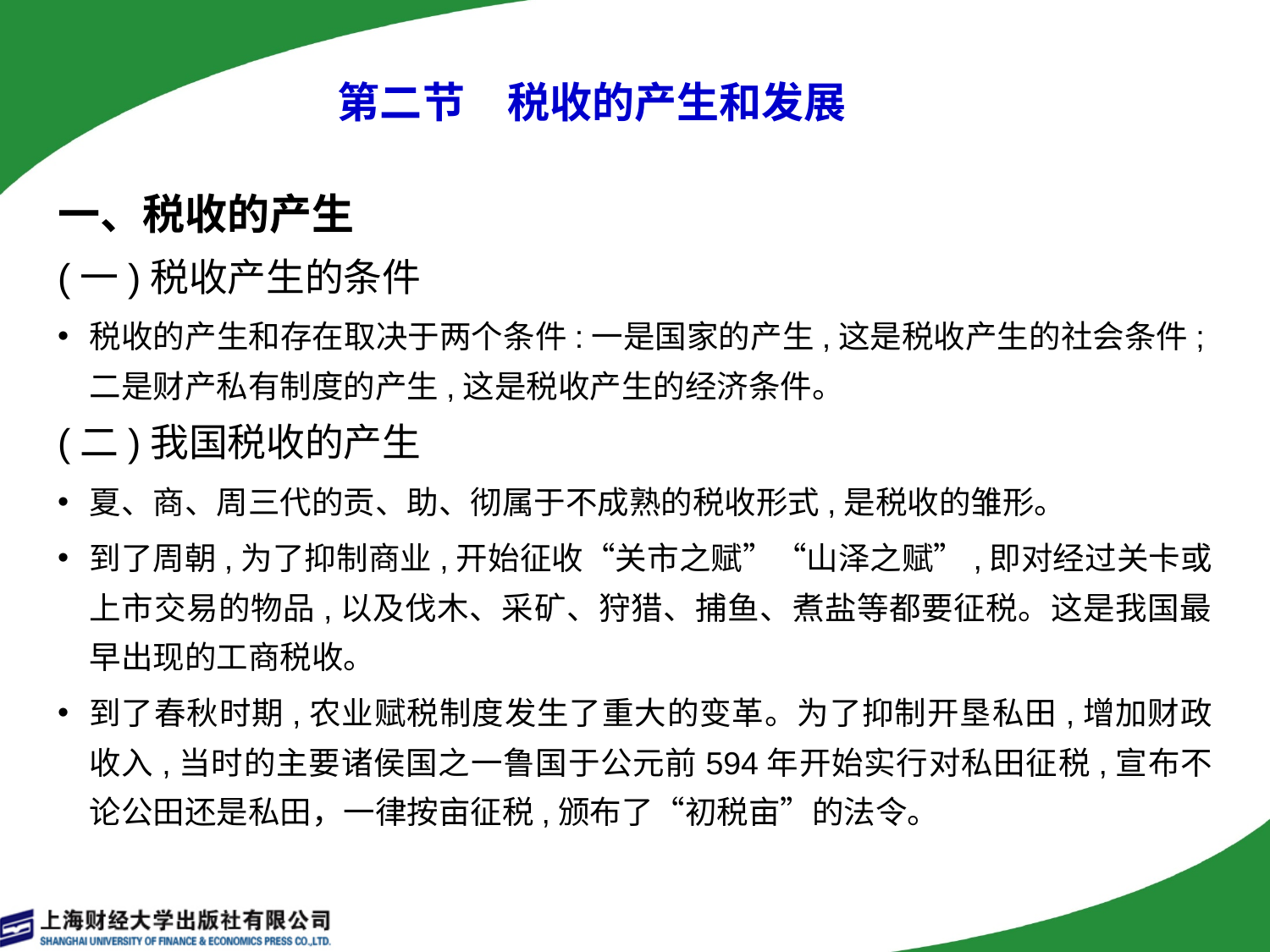

# 第二节　税收的产生和发展
一、税收的产生
(一)税收产生的条件
税收的产生和存在取决于两个条件:一是国家的产生,这是税收产生的社会条件;二是财产私有制度的产生,这是税收产生的经济条件。
(二)我国税收的产生
夏、商、周三代的贡、助、彻属于不成熟的税收形式,是税收的雏形。
到了周朝,为了抑制商业,开始征收“关市之赋”“山泽之赋”,即对经过关卡或上市交易的物品,以及伐木、采矿、狩猎、捕鱼、煮盐等都要征税。这是我国最早出现的工商税收。
到了春秋时期,农业赋税制度发生了重大的变革。为了抑制开垦私田,增加财政收入,当时的主要诸侯国之一鲁国于公元前594年开始实行对私田征税,宣布不论公田还是私田，一律按亩征税,颁布了“初税亩”的法令。